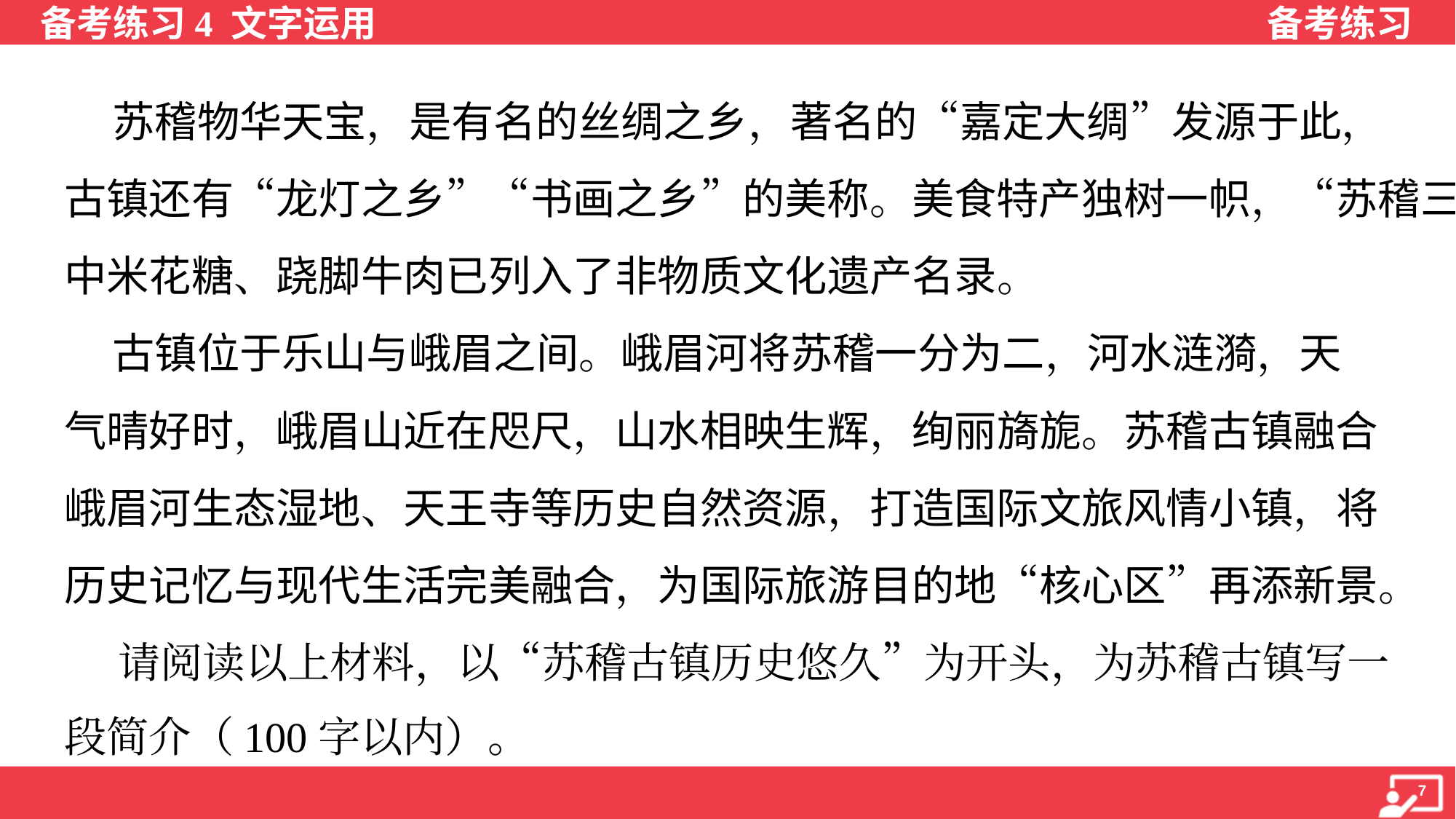

苏稽物华天宝，是有名的丝绸之乡，著名的“嘉定大绸”发源于此，
古镇还有“龙灯之乡”“书画之乡”的美称。美食特产独树一帜，“苏稽三绝”
中米花糖、跷脚牛肉已列入了非物质文化遗产名录。
    古镇位于乐山与峨眉之间。峨眉河将苏稽一分为二，河水涟漪，天
气晴好时，峨眉山近在咫尺，山水相映生辉，绚丽旖旎。苏稽古镇融合
峨眉河生态湿地、天王寺等历史自然资源，打造国际文旅风情小镇，将
历史记忆与现代生活完美融合，为国际旅游目的地“核心区”再添新景。
    请阅读以上材料，以“苏稽古镇历史悠久”为开头，为苏稽古镇写一
段简介（100字以内）。